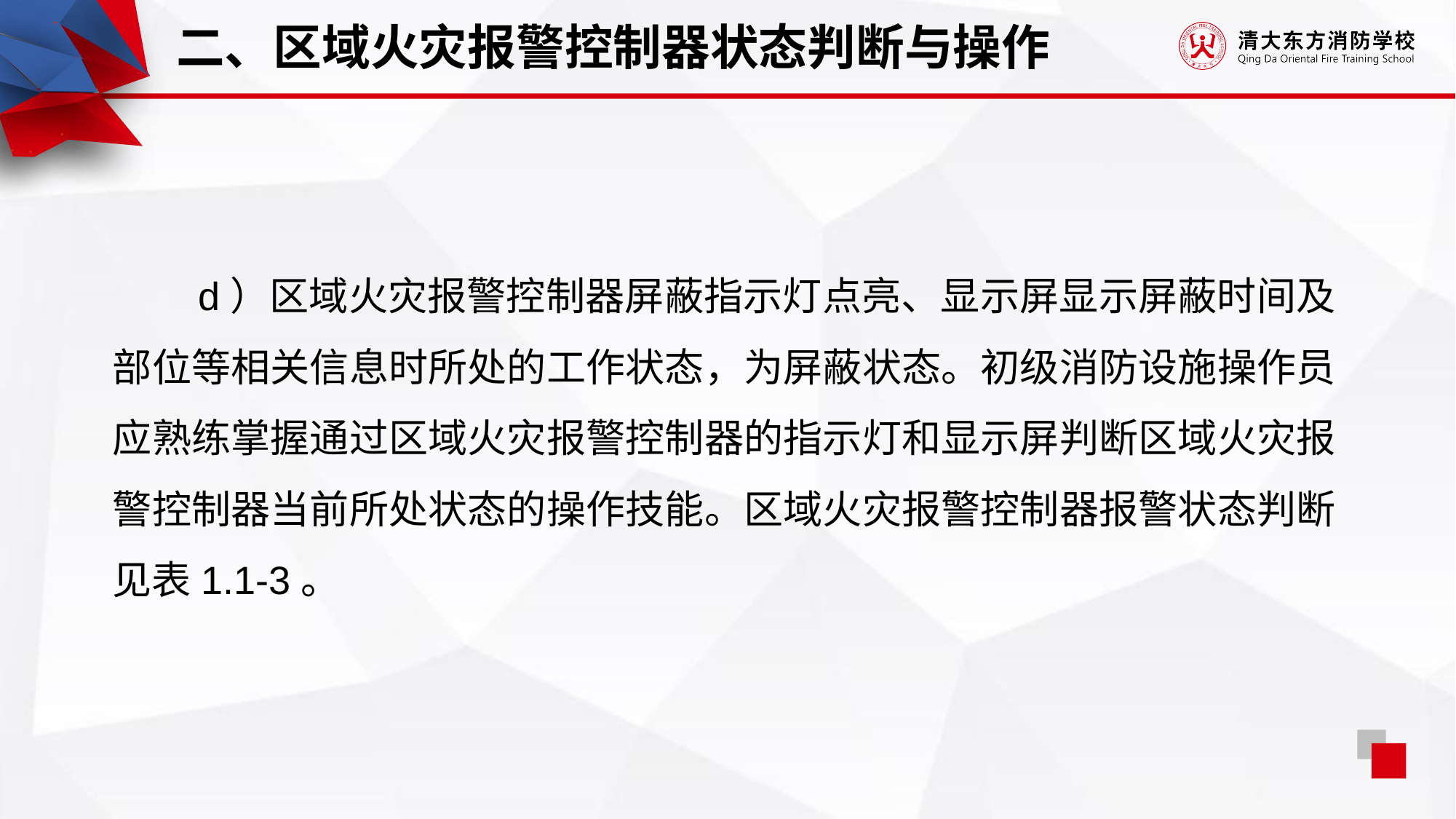

二、区域火灾报警控制器状态判断与操作

d）区域火灾报警控制器屏蔽指示灯点亮、显示屏显示屏蔽时间及部位等相关信息时所处的工作状态，为屏蔽状态。初级消防设施操作员应熟练掌握通过区域火灾报警控制器的指示灯和显示屏判断区域火灾报警控制器当前所处状态的操作技能。区域火灾报警控制器报警状态判断见表1.1-3。